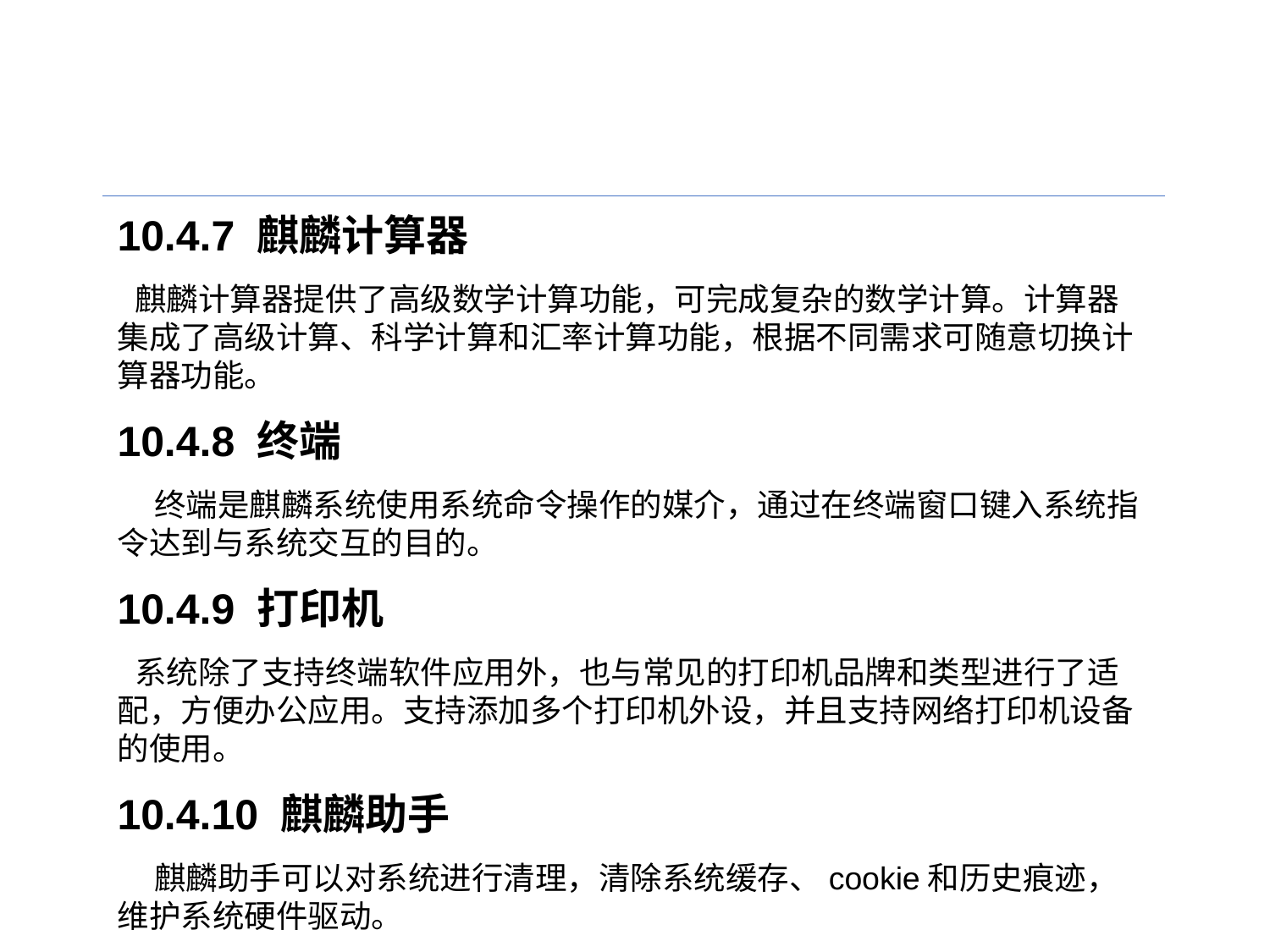

10.4.7 麒麟计算器
麒麟计算器提供了高级数学计算功能，可完成复杂的数学计算。计算器集成了高级计算、科学计算和汇率计算功能，根据不同需求可随意切换计算器功能。
10.4.8 终端
终端是麒麟系统使用系统命令操作的媒介，通过在终端窗口键入系统指令达到与系统交互的目的。
10.4.9 打印机
系统除了支持终端软件应用外，也与常见的打印机品牌和类型进行了适配，方便办公应用。支持添加多个打印机外设，并且支持网络打印机设备的使用。
10.4.10 麒麟助手
麒麟助手可以对系统进行清理，清除系统缓存、cookie和历史痕迹，维护系统硬件驱动。